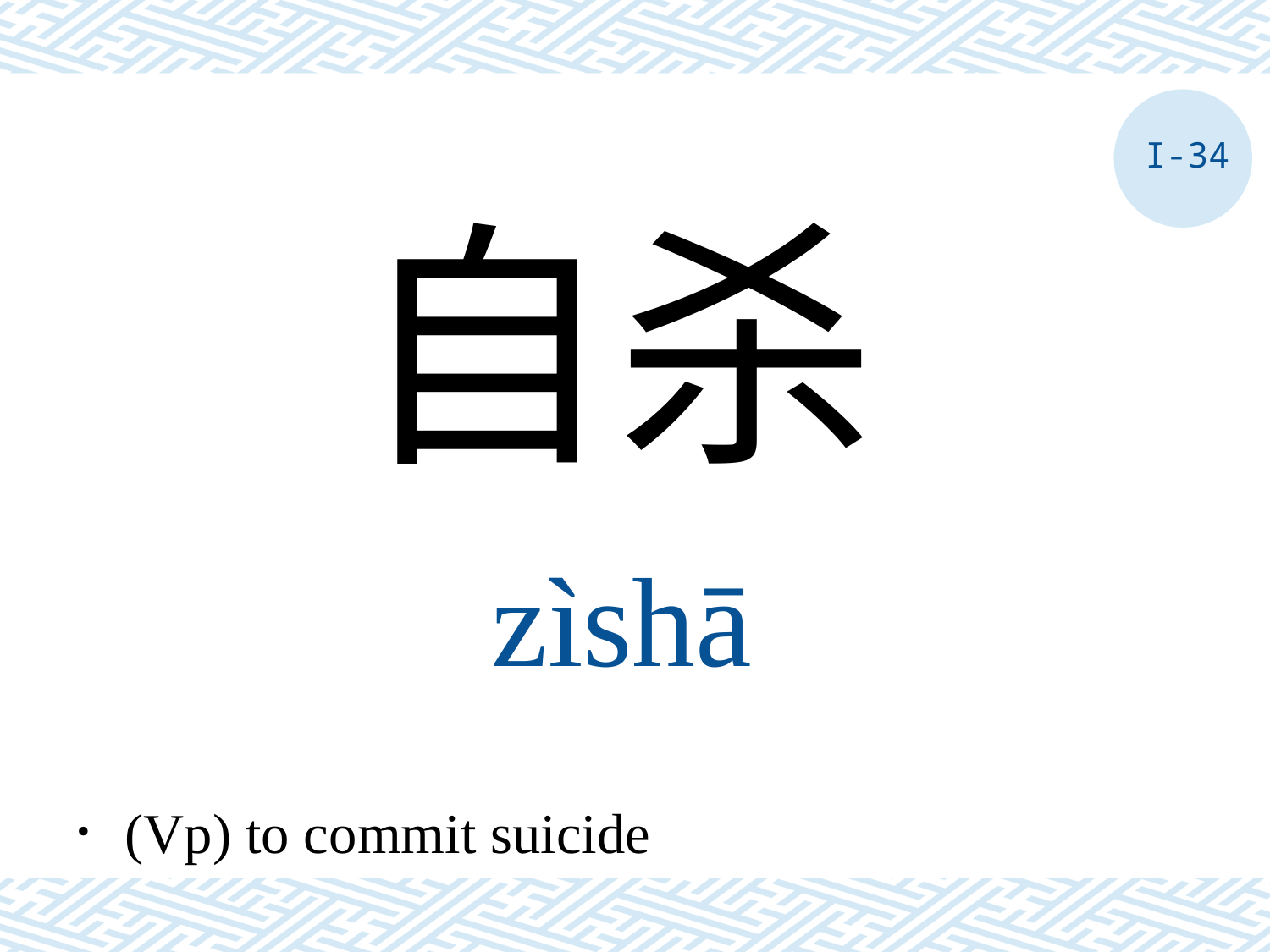

I-34

自杀
zìshā
．(Vp) to commit suicide